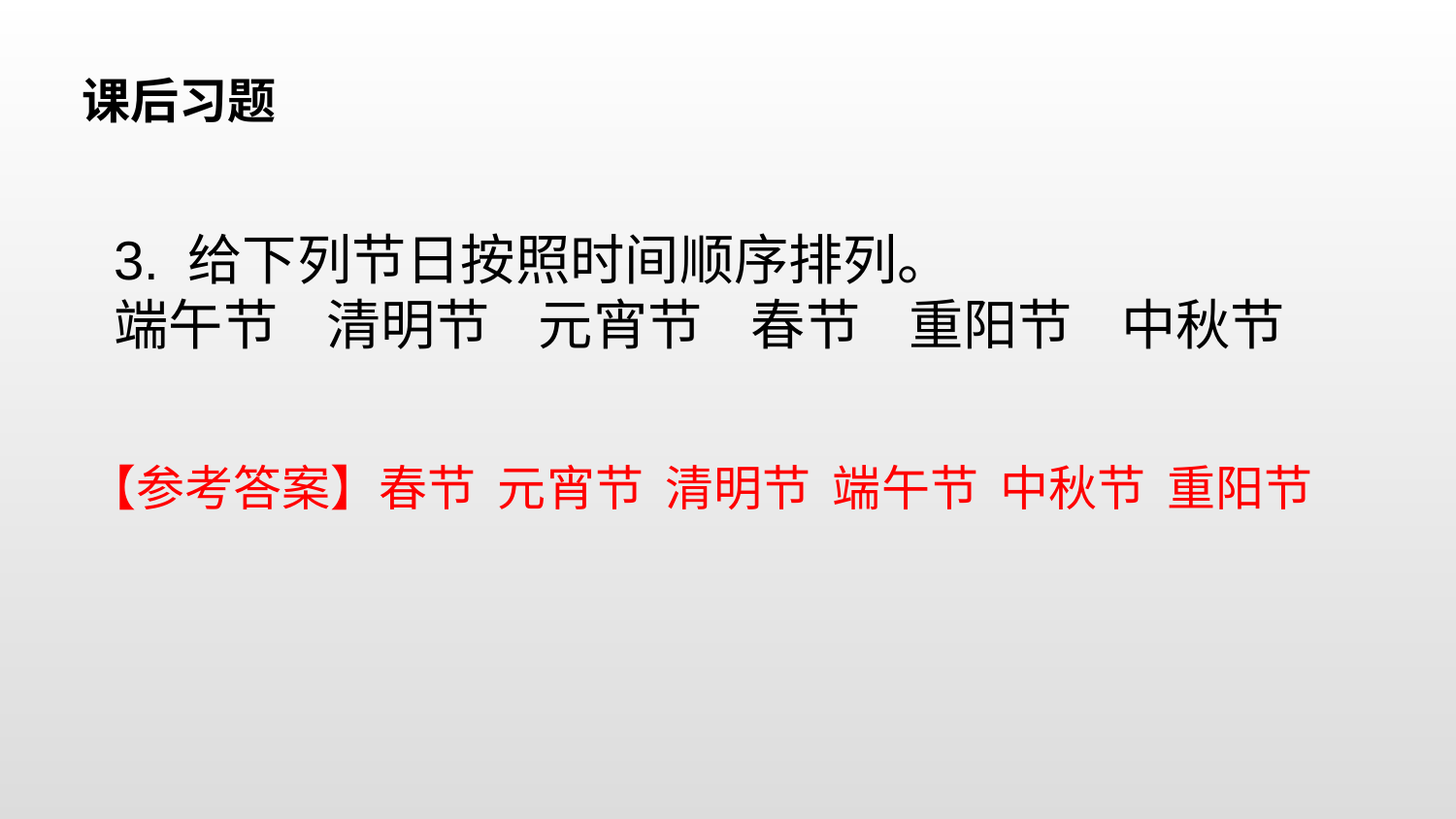

课后习题
3. 给下列节日按照时间顺序排列。
端午节    清明节    元宵节    春节    重阳节    中秋节
【参考答案】春节  元宵节  清明节  端午节  中秋节  重阳节